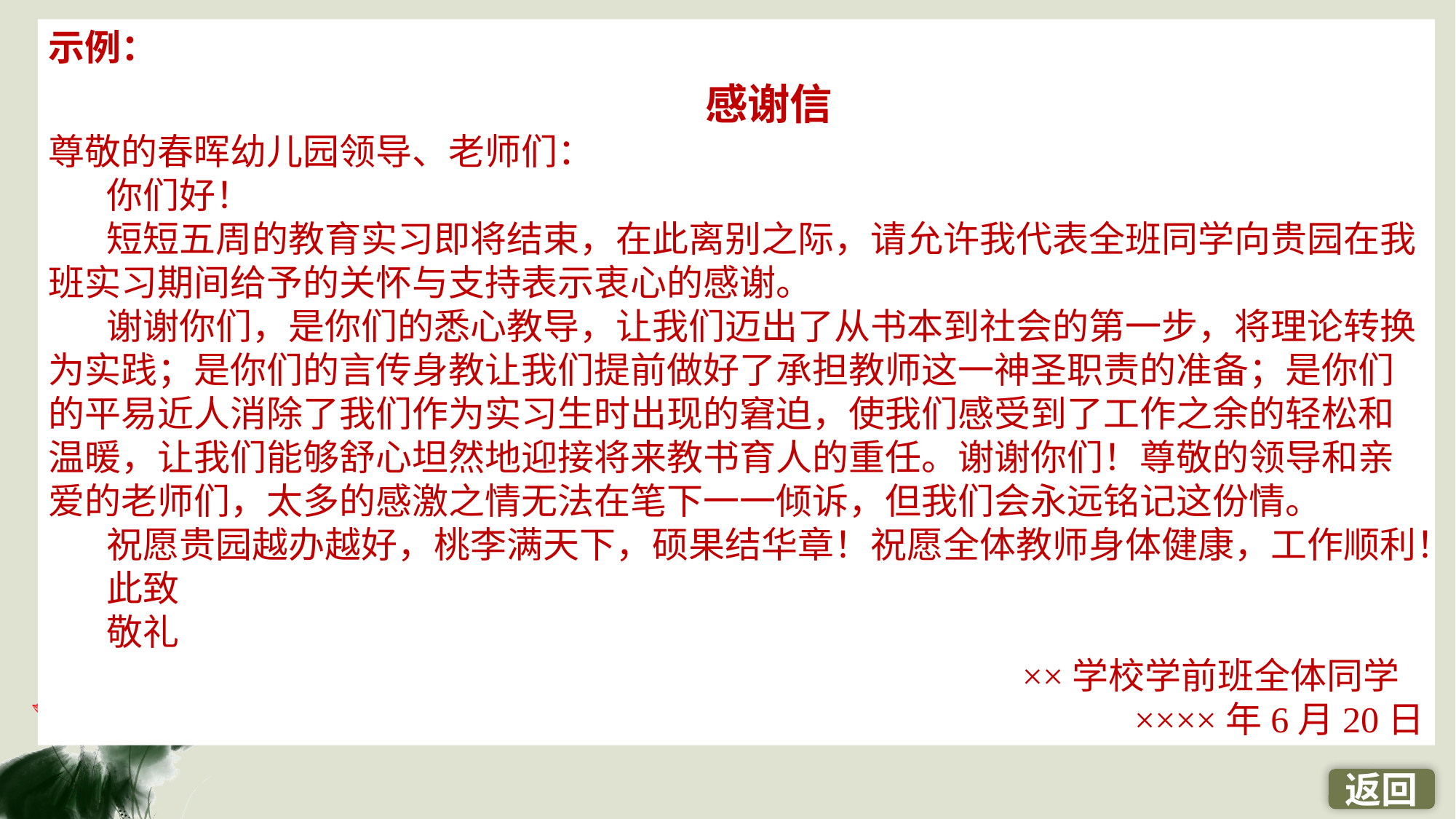

示例：
      感谢信
尊敬的春晖幼儿园领导、老师们：
      你们好！
      短短五周的教育实习即将结束，在此离别之际，请允许我代表全班同学向贵园在我班实习期间给予的关怀与支持表示衷心的感谢。
      谢谢你们，是你们的悉心教导，让我们迈出了从书本到社会的第一步，将理论转换为实践；是你们的言传身教让我们提前做好了承担教师这一神圣职责的准备；是你们的平易近人消除了我们作为实习生时出现的窘迫，使我们感受到了工作之余的轻松和温暖，让我们能够舒心坦然地迎接将来教书育人的重任。谢谢你们！尊敬的领导和亲爱的老师们，太多的感激之情无法在笔下一一倾诉，但我们会永远铭记这份情。
      祝愿贵园越办越好，桃李满天下，硕果结华章！祝愿全体教师身体健康，工作顺利！
      此致
      敬礼
××学校学前班全体同学
××××年6月20日
返回